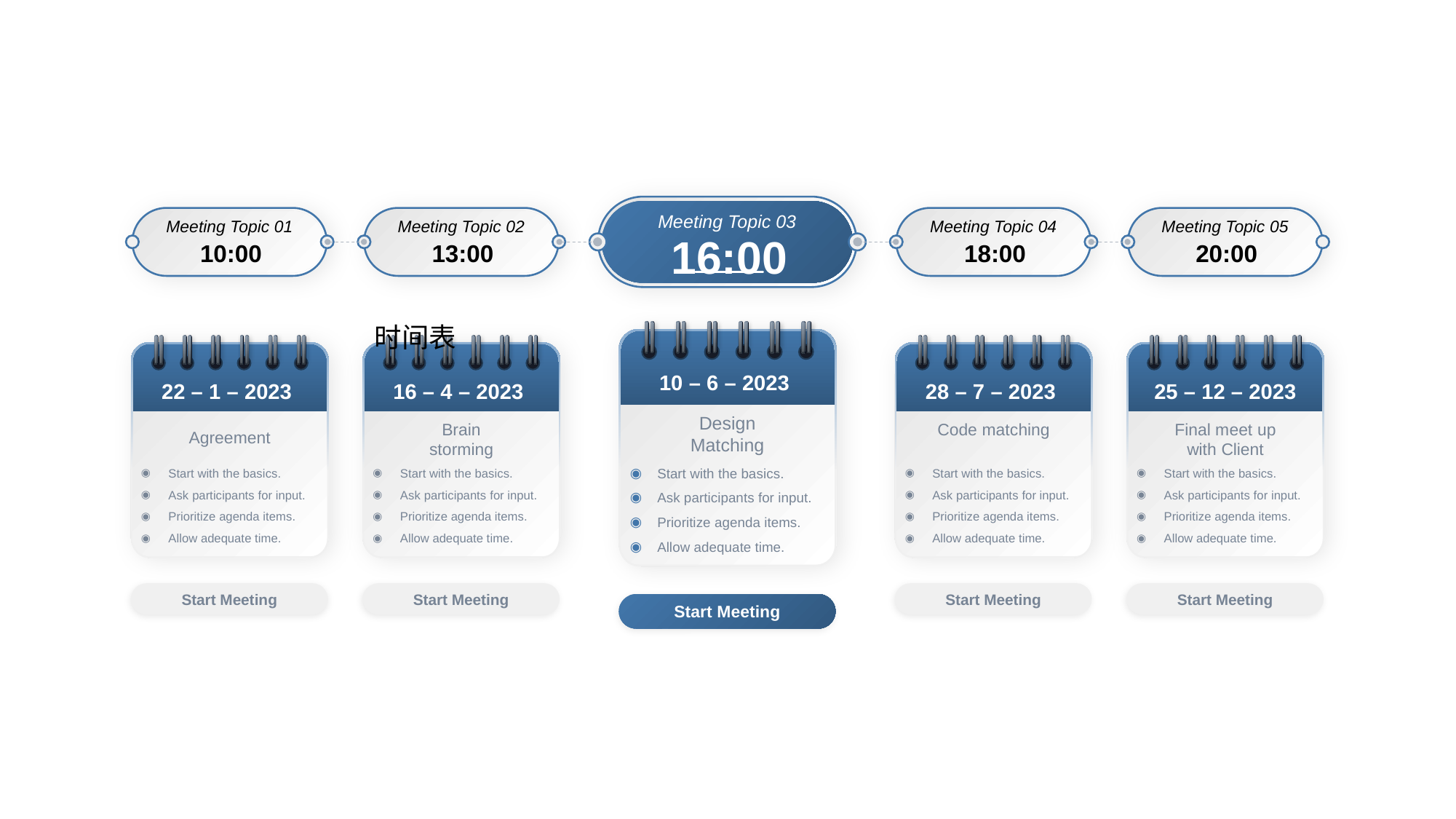

Meeting Topic 03
16:00

Meeting Topic 01

10:00

Meeting Topic 02

13:00

Meeting Topic 04

18:00

Meeting Topic 05

20:00
时间表

10 – 6 – 2023
Design Matching
Start with the basics.
Ask participants for input.
Prioritize agenda items.
Allow adequate time.
Start Meeting

22 – 1 – 2023
Agreement
Start with the basics.
Ask participants for input.
Prioritize agenda items.
Allow adequate time.
Start Meeting

16 – 4 – 2023
Brain storming
Start with the basics.
Ask participants for input.
Prioritize agenda items.
Allow adequate time.
Start Meeting

28 – 7 – 2023
Code matching
Start with the basics.
Ask participants for input.
Prioritize agenda items.
Allow adequate time.
Start Meeting

25 – 12 – 2023
Final meet up with Client
Start with the basics.
Ask participants for input.
Prioritize agenda items.
Allow adequate time.
Start Meeting